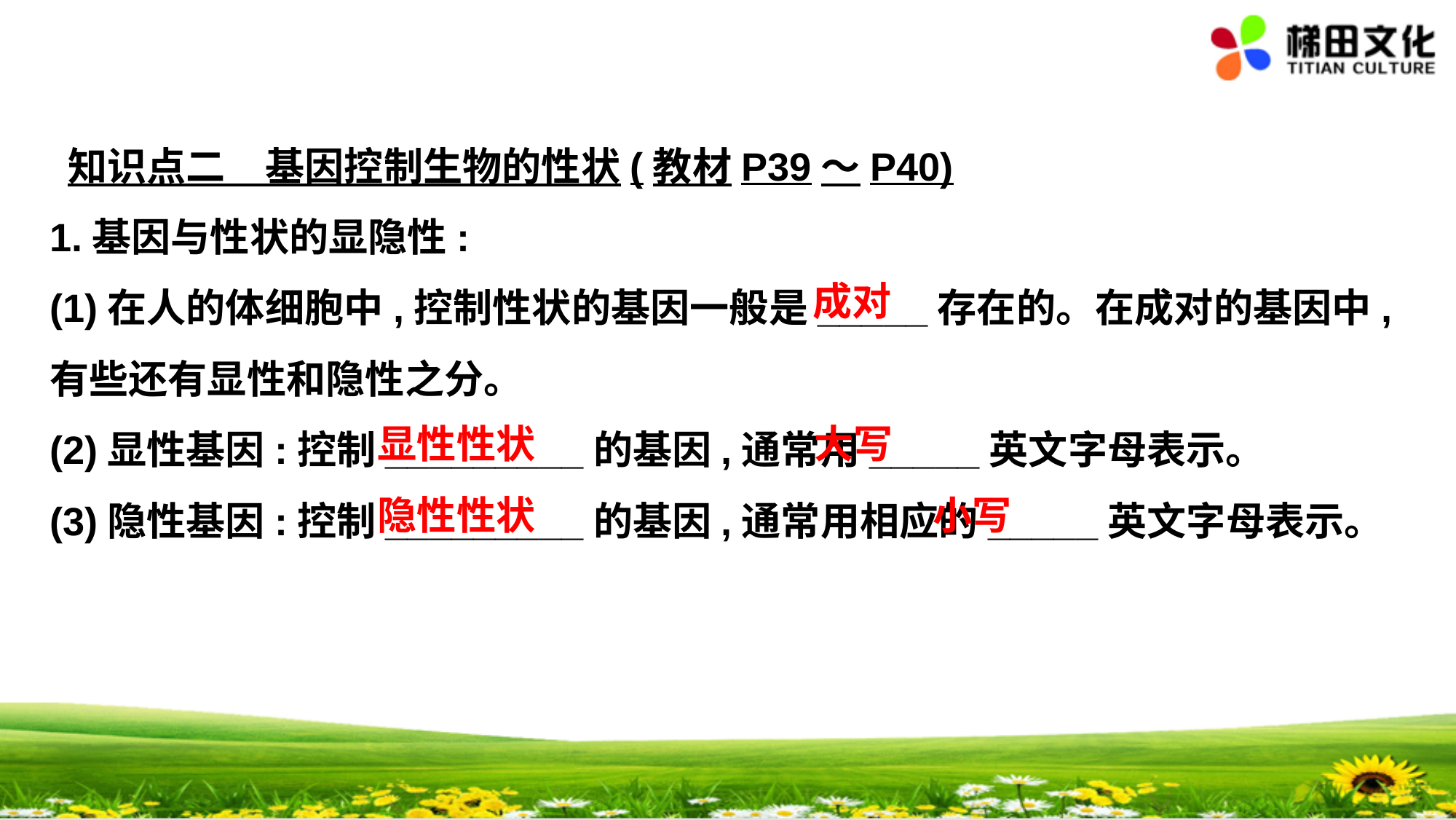

知识点二　基因控制生物的性状(教材P39～P40)
1.基因与性状的显隐性:
(1)在人的体细胞中,控制性状的基因一般是_____存在的。在成对的基因中,有些还有显性和隐性之分。
(2)显性基因:控制_________的基因,通常用_____英文字母表示。
(3)隐性基因:控制_________的基因,通常用相应的_____英文字母表示。
成对
显性性状
大写
隐性性状
小写